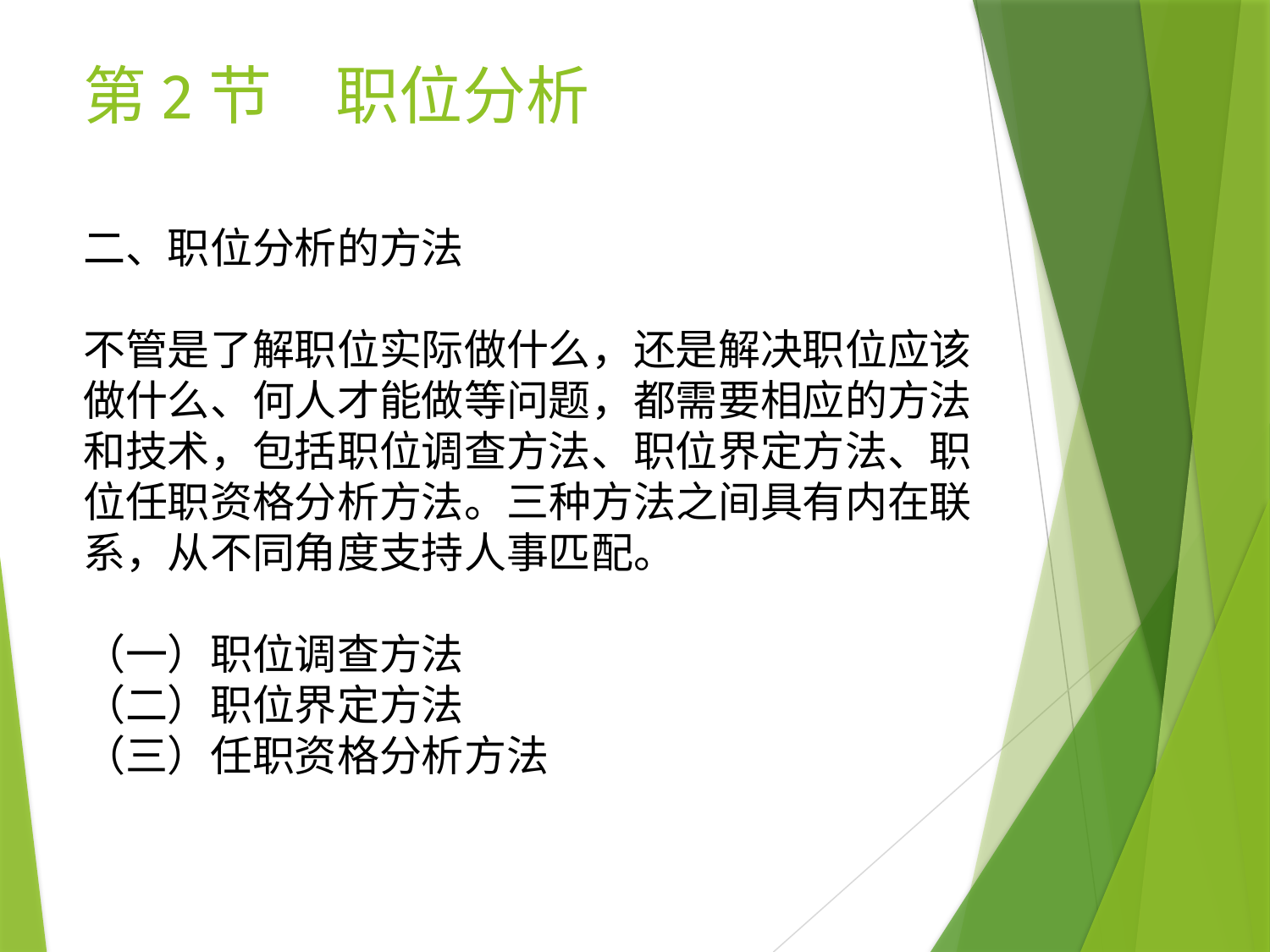

# 第2节　职位分析
二、职位分析的方法

不管是了解职位实际做什么，还是解决职位应该做什么、何人才能做等问题，都需要相应的方法和技术，包括职位调查方法、职位界定方法、职位任职资格分析方法。三种方法之间具有内在联系，从不同角度支持人事匹配。

（一）职位调查方法
（二）职位界定方法
（三）任职资格分析方法